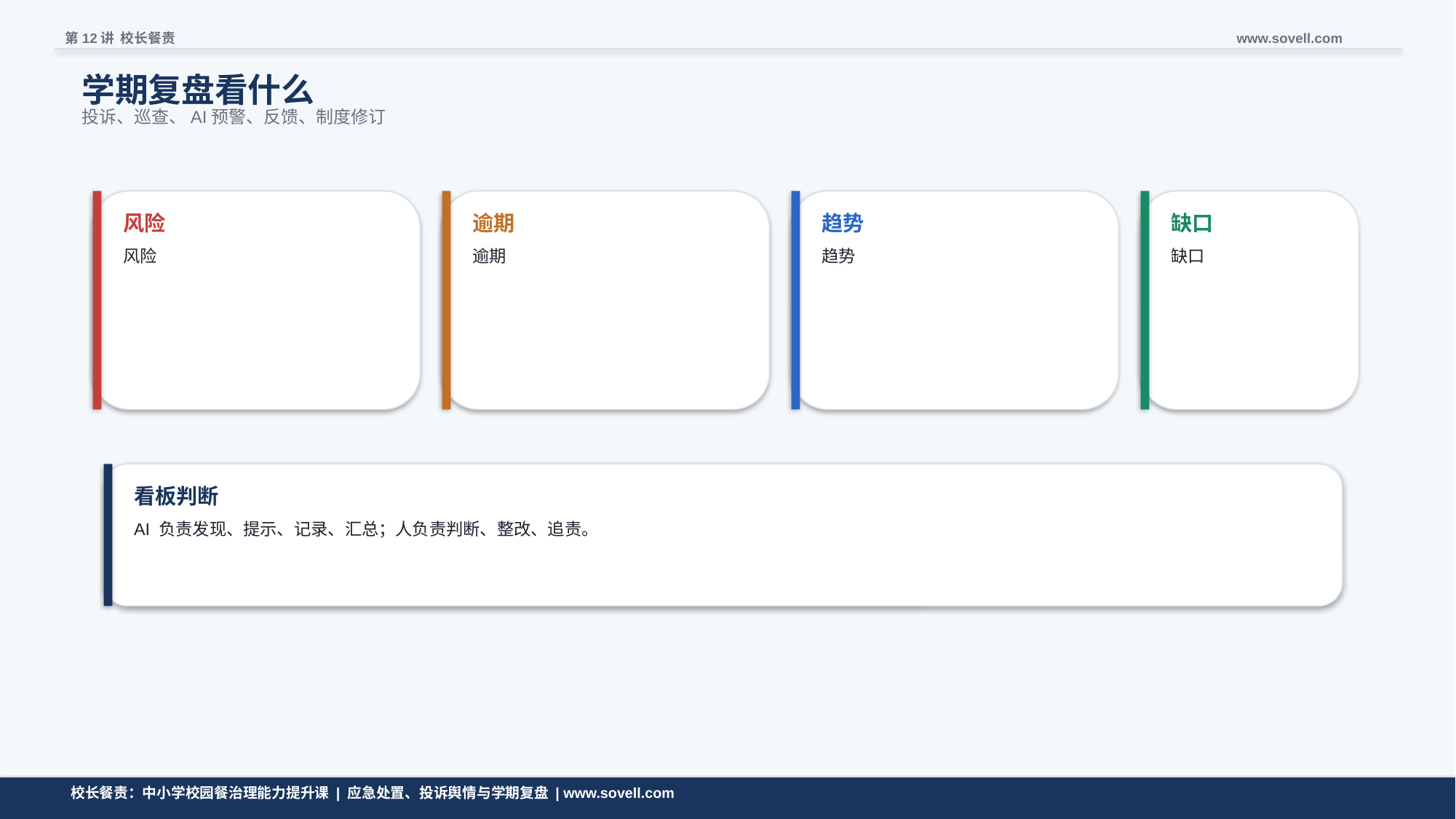

第12讲  校长餐责
www.sovell.com

学期复盘看什么
投诉、巡查、AI预警、反馈、制度修订

风险
逾期
趋势
缺口
风险
逾期
趋势
缺口

看板判断
AI 负责发现、提示、记录、汇总；人负责判断、整改、追责。

数据看板不是大屏展示，而是把风险先推到校长面前。
校长餐责：中小学校园餐治理能力提升课 | 应急处置、投诉舆情与学期复盘 | www.sovell.com